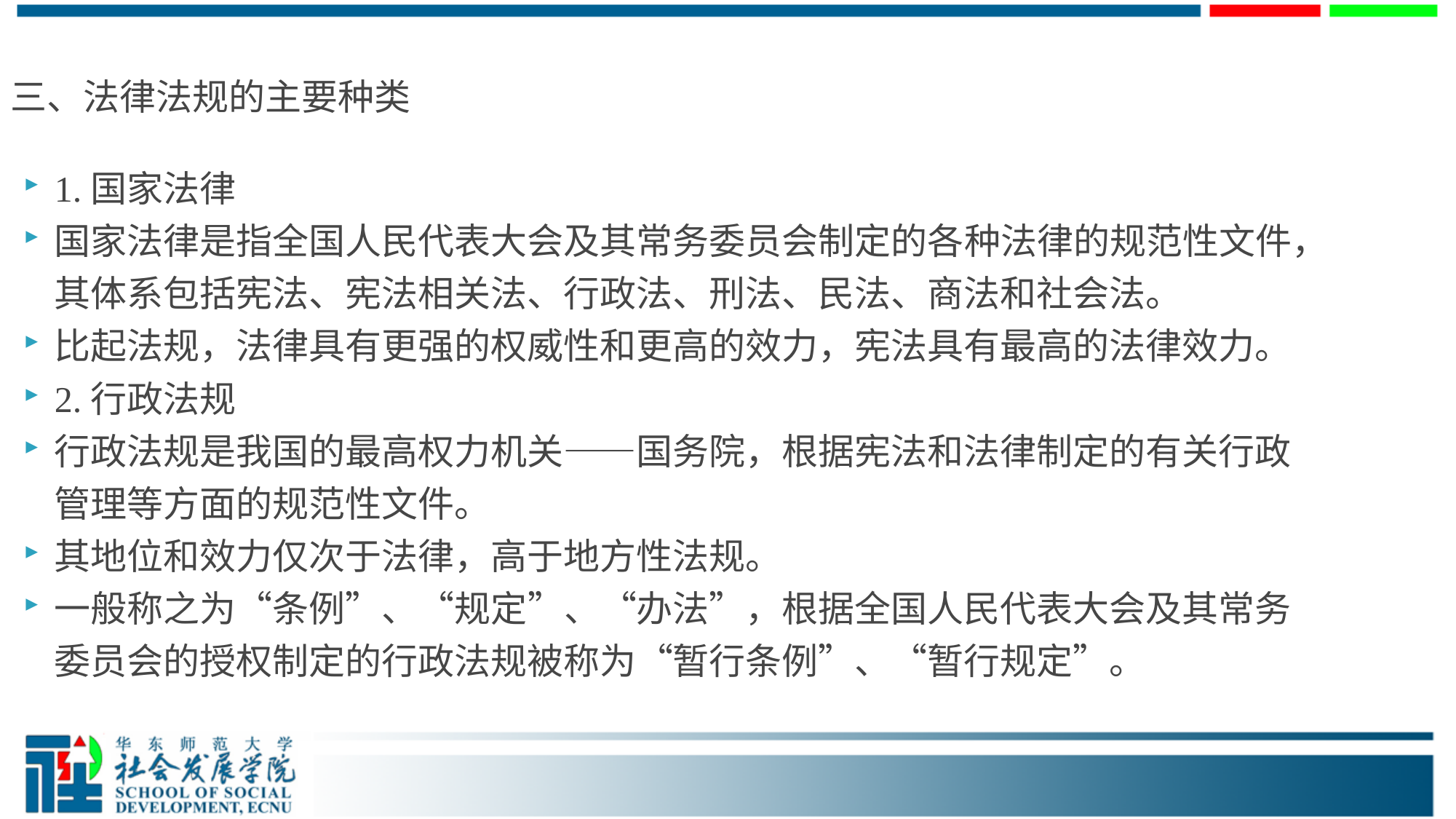

三、法律法规的主要种类
1.国家法律
国家法律是指全国人民代表大会及其常务委员会制定的各种法律的规范性文件，其体系包括宪法、宪法相关法、行政法、刑法、民法、商法和社会法。
比起法规，法律具有更强的权威性和更高的效力，宪法具有最高的法律效力。
2.行政法规
行政法规是我国的最高权力机关——国务院，根据宪法和法律制定的有关行政管理等方面的规范性文件。
其地位和效力仅次于法律，高于地方性法规。
一般称之为“条例”、“规定”、“办法”，根据全国人民代表大会及其常务委员会的授权制定的行政法规被称为“暂行条例”、“暂行规定”。